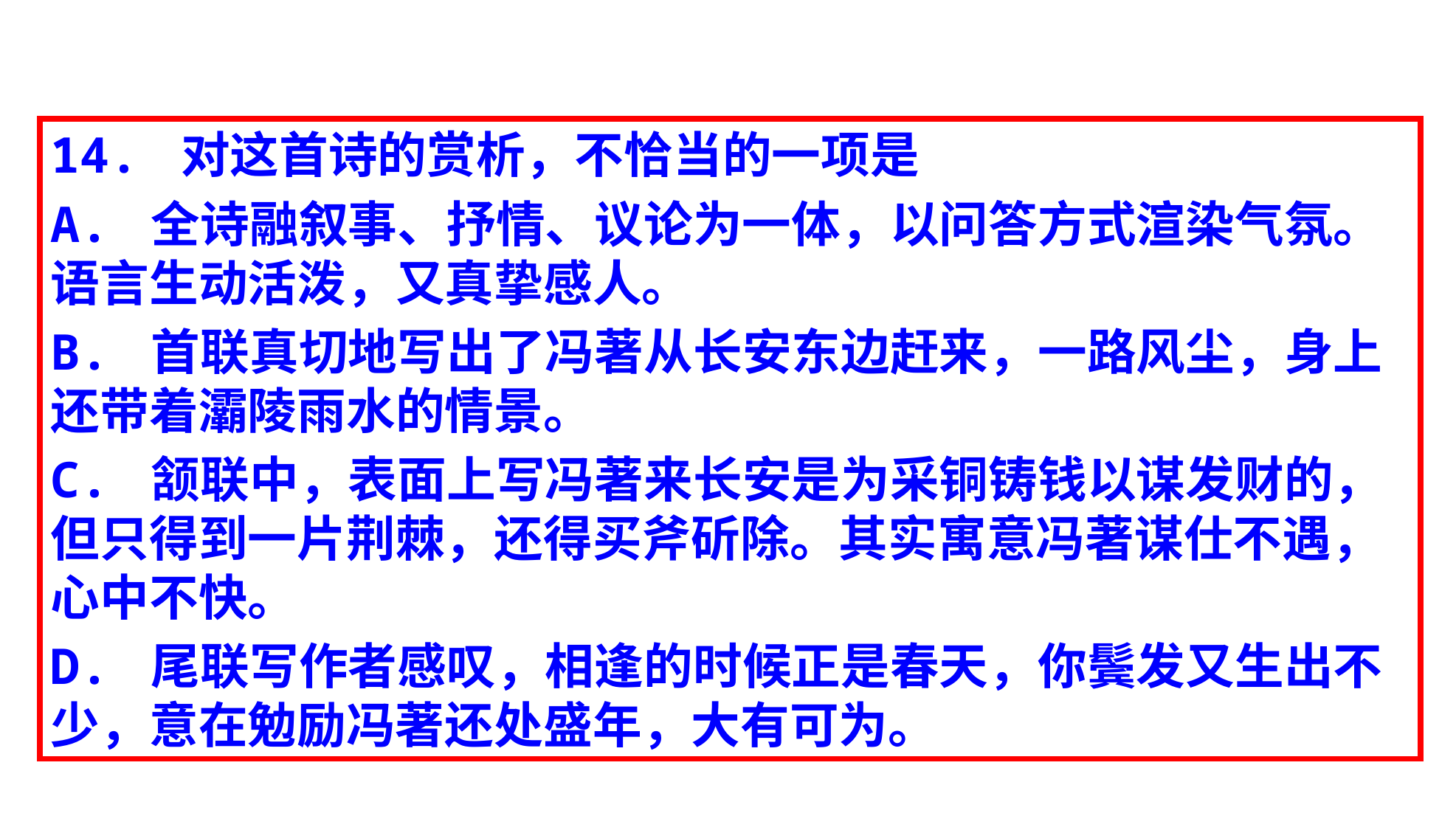

14. 对这首诗的赏析，不恰当的一项是
A. 全诗融叙事、抒情、议论为一体，以问答方式渲染气氛。语言生动活泼，又真挚感人。
B. 首联真切地写出了冯著从长安东边赶来，一路风尘，身上还带着灞陵雨水的情景。
C. 颔联中，表面上写冯著来长安是为采铜铸钱以谋发财的，但只得到一片荆棘，还得买斧斫除。其实寓意冯著谋仕不遇，心中不快。
D. 尾联写作者感叹，相逢的时候正是春天，你鬓发又生出不少，意在勉励冯著还处盛年，大有可为。